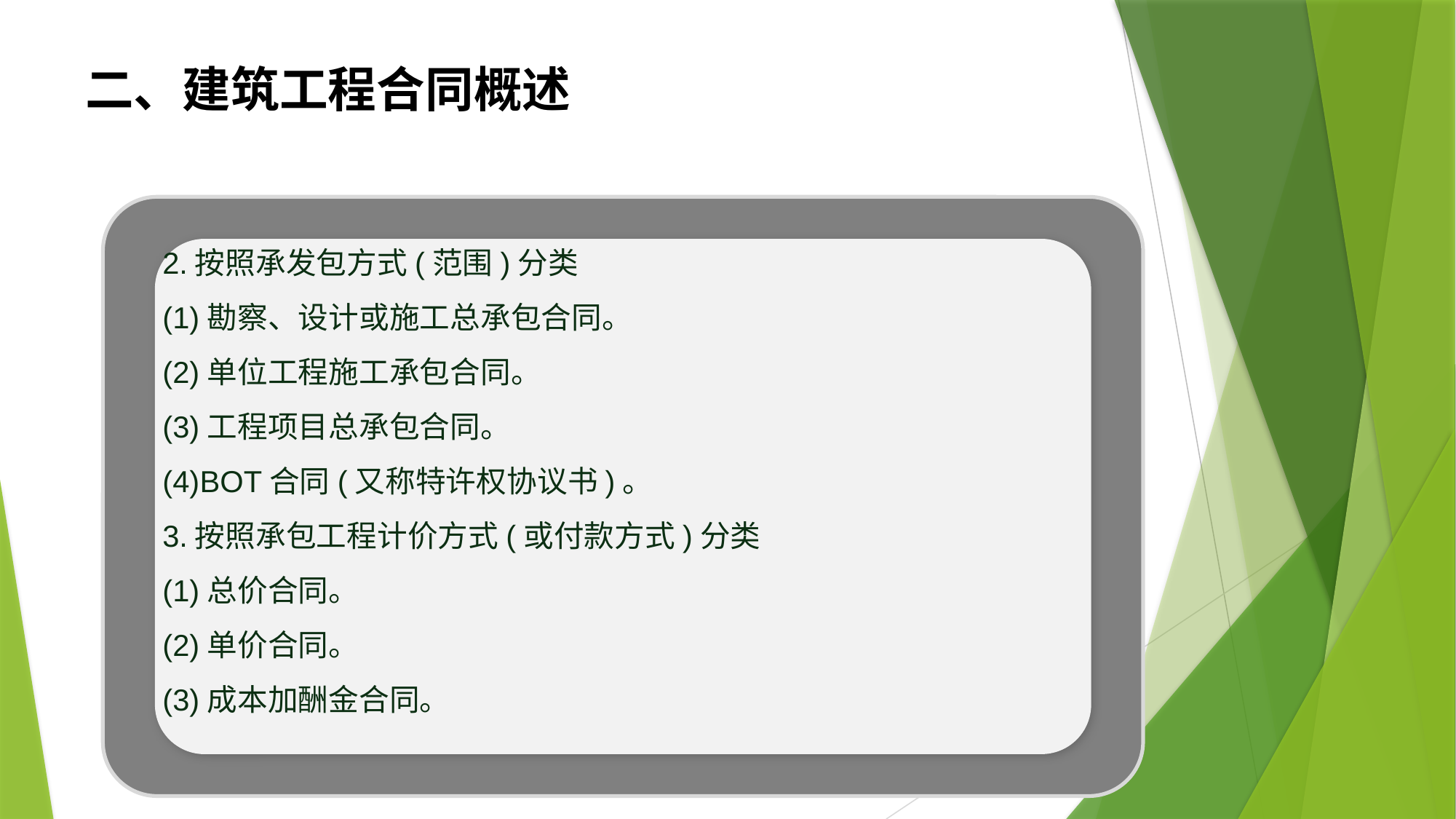

# 二、建筑工程合同概述

2.按照承发包方式(范围)分类
(1)勘察、设计或施工总承包合同。
(2)单位工程施工承包合同。
(3)工程项目总承包合同。
(4)BOT合同(又称特许权协议书)。
3.按照承包工程计价方式(或付款方式)分类
(1)总价合同。
(2)单价合同。
(3)成本加酬金合同。